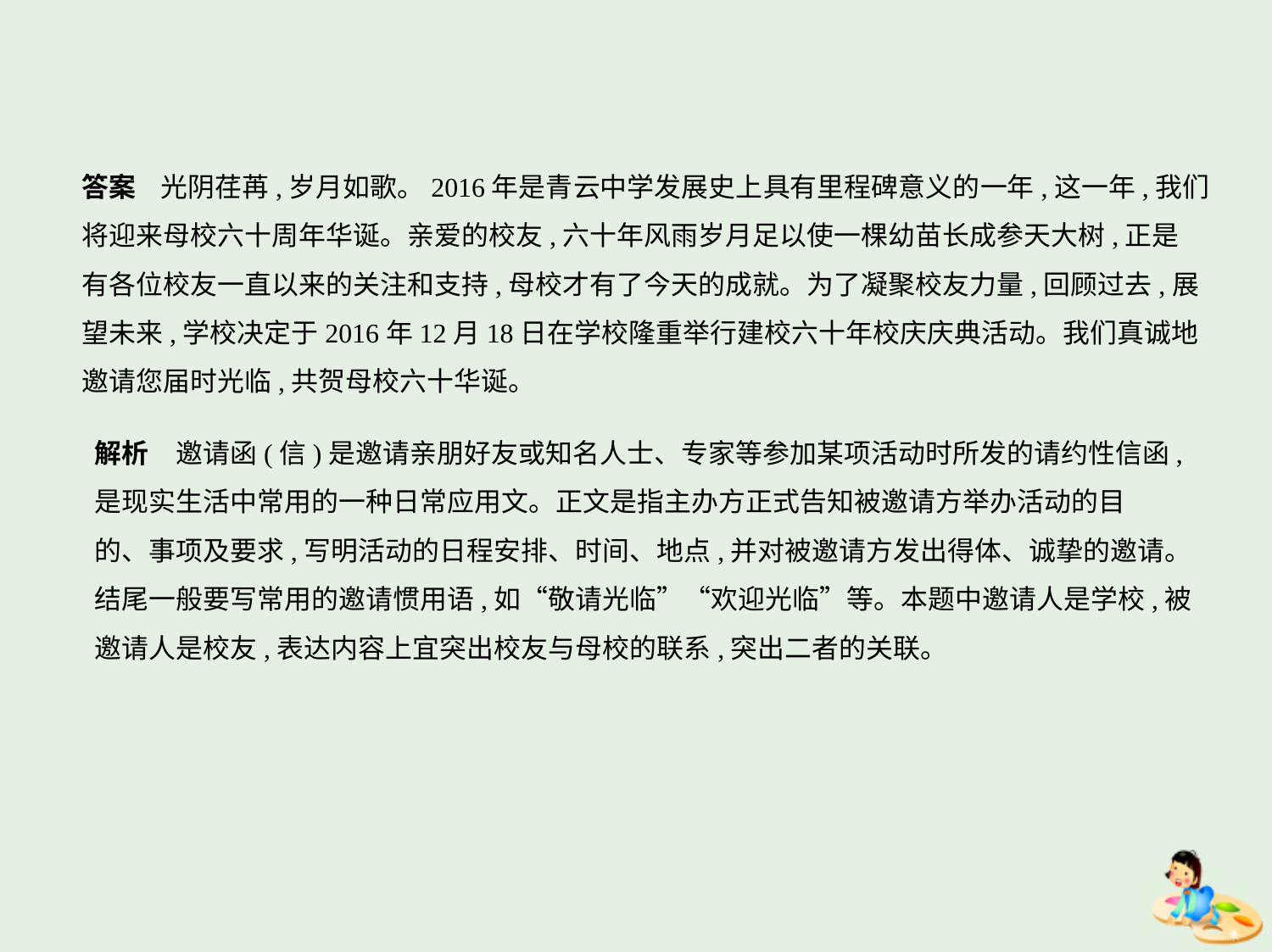

答案    光阴荏苒,岁月如歌。2016年是青云中学发展史上具有里程碑意义的一年,这一年,我们
将迎来母校六十周年华诞。亲爱的校友,六十年风雨岁月足以使一棵幼苗长成参天大树,正是
有各位校友一直以来的关注和支持,母校才有了今天的成就。为了凝聚校友力量,回顾过去,展
望未来,学校决定于2016年12月18日在学校隆重举行建校六十年校庆庆典活动。我们真诚地
邀请您届时光临,共贺母校六十华诞。
解析　邀请函(信)是邀请亲朋好友或知名人士、专家等参加某项活动时所发的请约性信函,
是现实生活中常用的一种日常应用文。正文是指主办方正式告知被邀请方举办活动的目
的、事项及要求,写明活动的日程安排、时间、地点,并对被邀请方发出得体、诚挚的邀请。
结尾一般要写常用的邀请惯用语,如“敬请光临”“欢迎光临”等。本题中邀请人是学校,被
邀请人是校友,表达内容上宜突出校友与母校的联系,突出二者的关联。